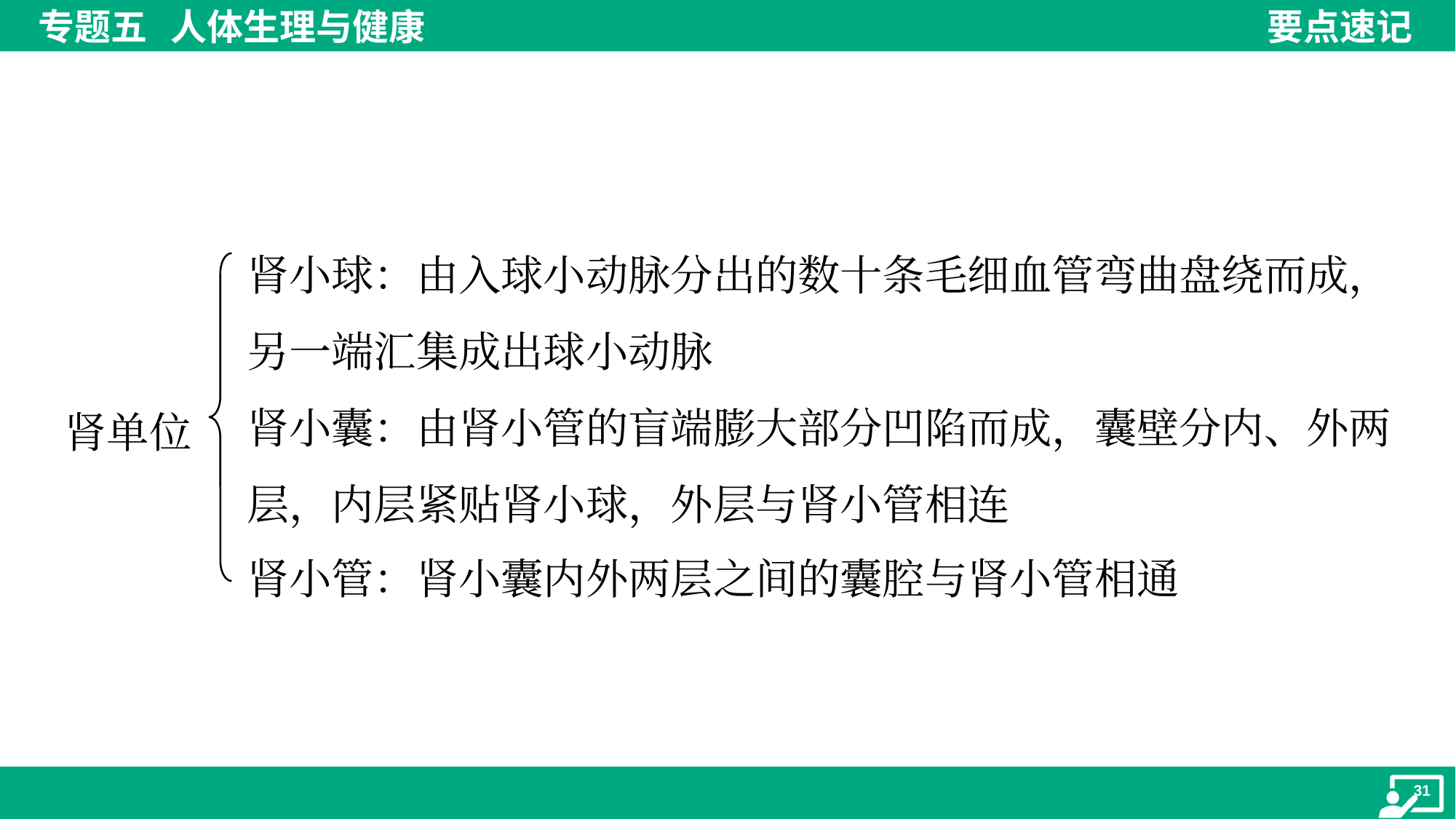

肾小球：由入球小动脉分出的数十条毛细血管弯曲盘绕而成，另一端汇集成出球小动脉
肾小囊：由肾小管的盲端膨大部分凹陷而成，囊壁分内、外两层，内层紧贴肾小球，外层与肾小管相连
肾小管：肾小囊内外两层之间的囊腔与肾小管相通

肾单位